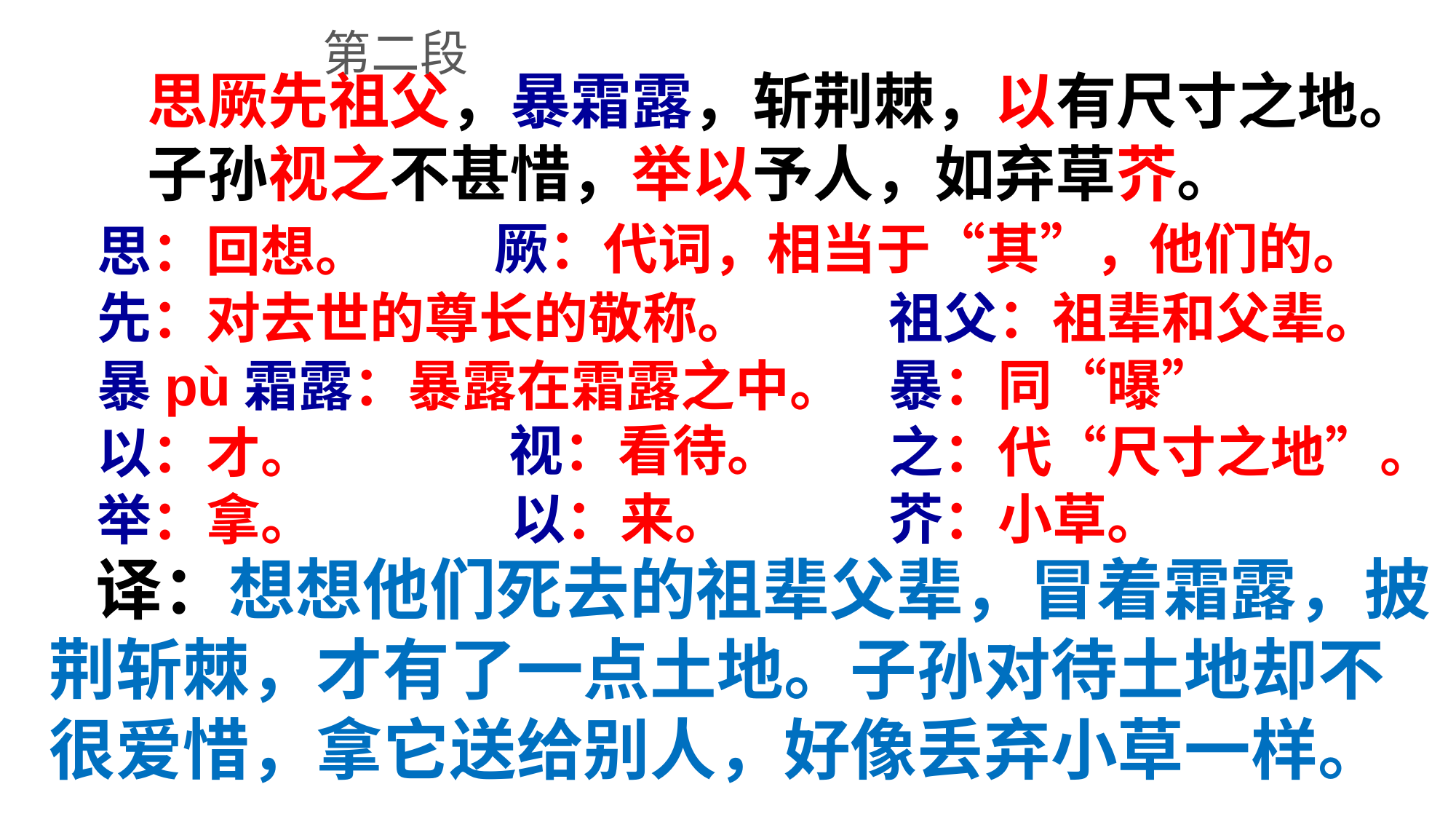

第二段
思厥先祖父，暴霜露，斩荆棘，以有尺寸之地。子孙视之不甚惜，举以予人，如弃草芥。
厥：代词，相当于“其”，他们的。
思：回想。
祖父：祖辈和父辈。
先：对去世的尊长的敬称。
暴：同“曝”
暴pù霜露：暴露在霜露之中。
视：看待。
之：代“尺寸之地”。
以：才。
芥：小草。
以：来。
举：拿。
  译：想想他们死去的祖辈父辈，冒着霜露，披荆斩棘，才有了一点土地。子孙对待土地却不很爱惜，拿它送给别人，好像丢弃小草一样。